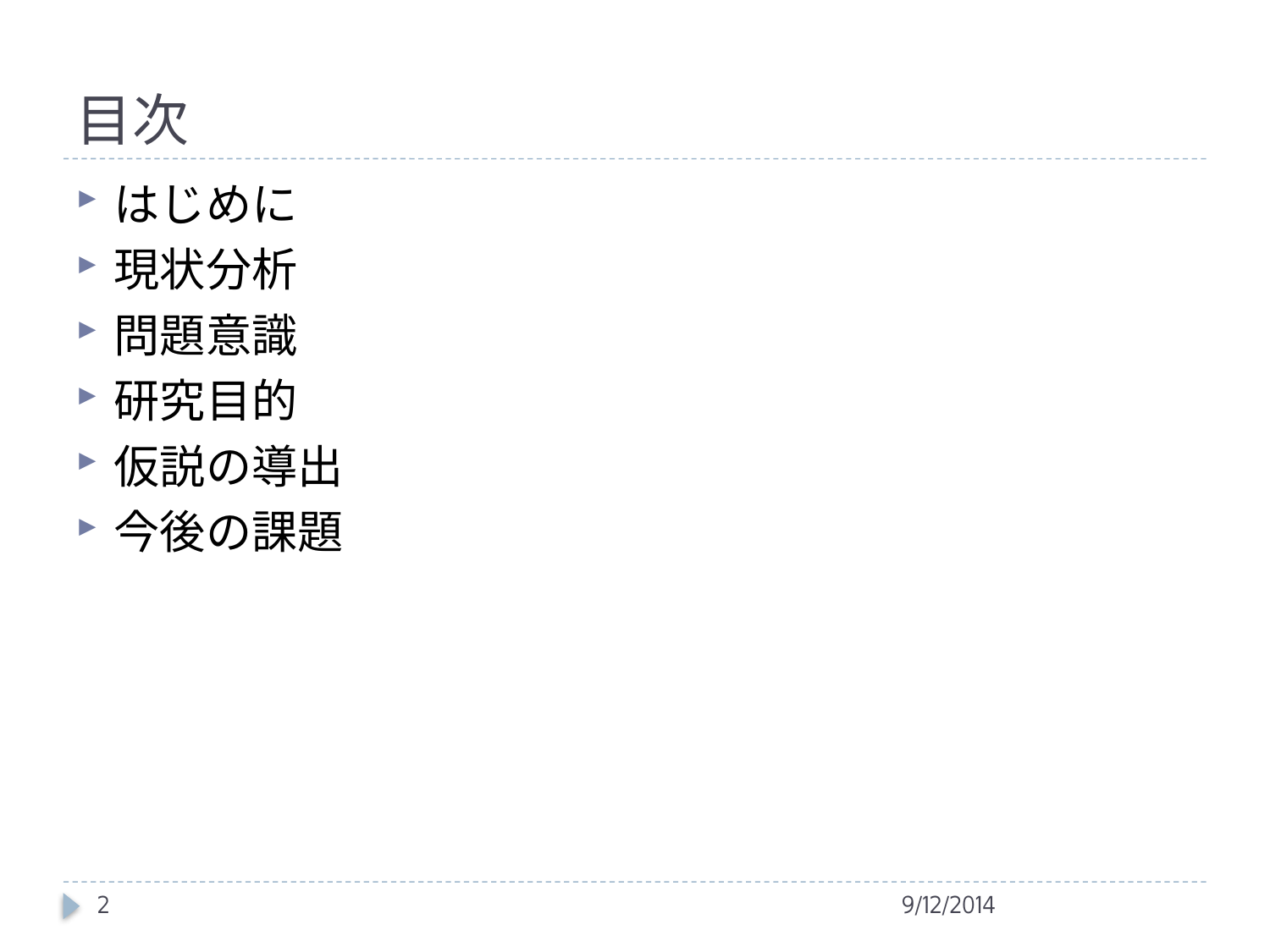

# 目次
はじめに
現状分析
問題意識
研究目的
仮説の導出
今後の課題
2
9/12/2014